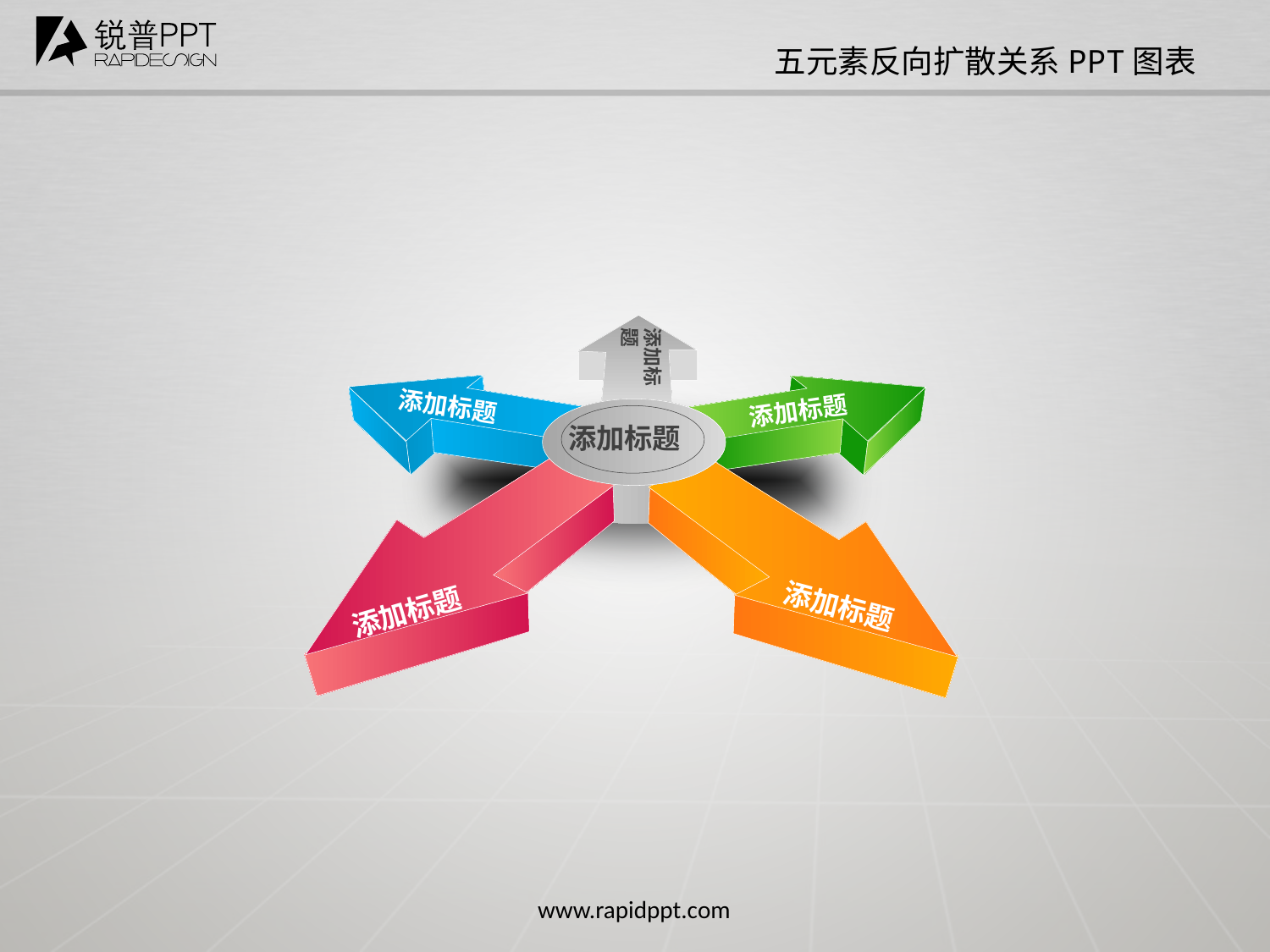

五元素反向扩散关系PPT图表

添加标题

添加标题
添加标题
添加标题
添加标题
添加标题
www.rapidppt.com